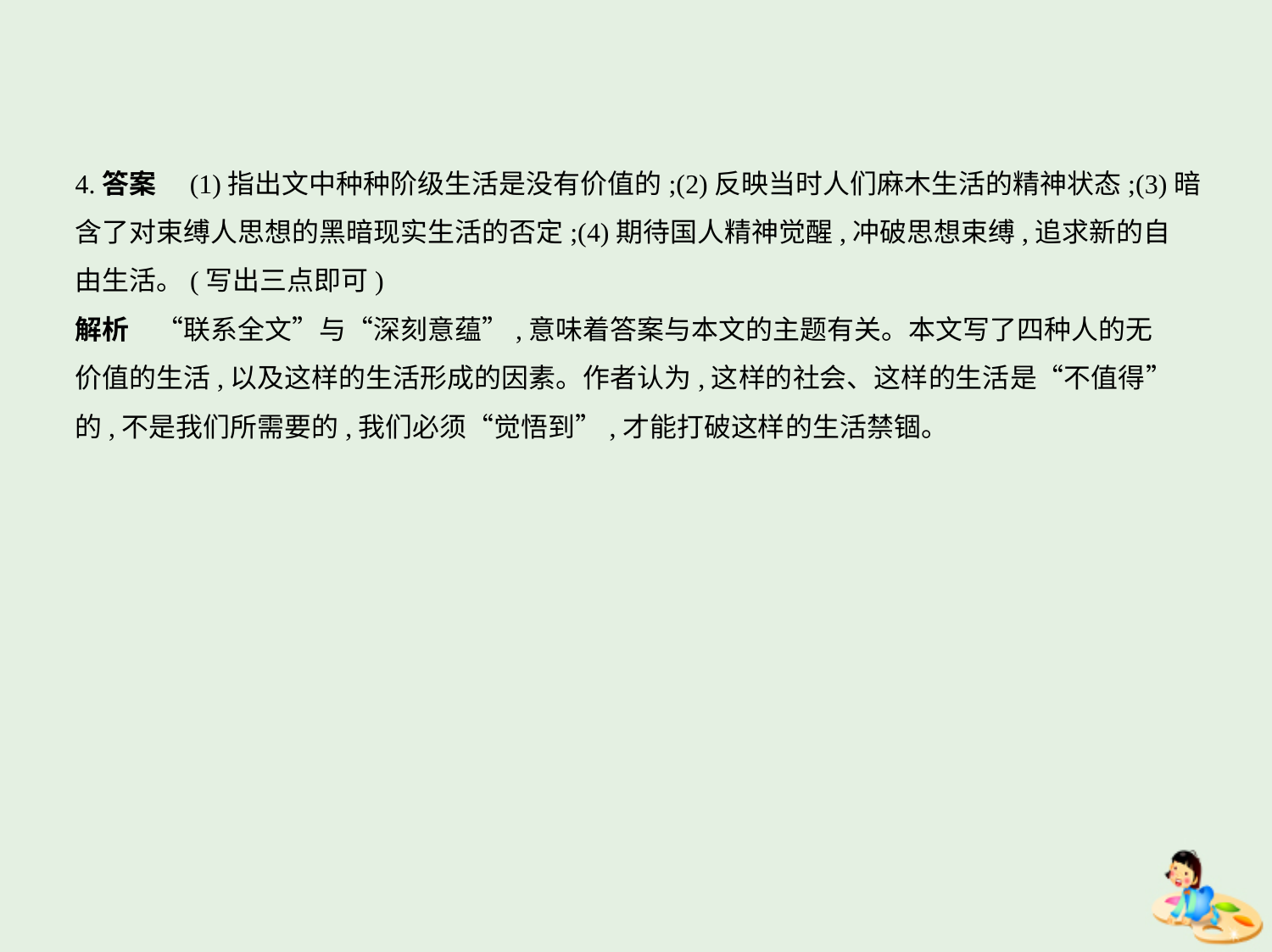

4.答案　(1)指出文中种种阶级生活是没有价值的;(2)反映当时人们麻木生活的精神状态;(3)暗
含了对束缚人思想的黑暗现实生活的否定;(4)期待国人精神觉醒,冲破思想束缚,追求新的自
由生活。(写出三点即可)
解析　“联系全文”与“深刻意蕴”,意味着答案与本文的主题有关。本文写了四种人的无
价值的生活,以及这样的生活形成的因素。作者认为,这样的社会、这样的生活是“不值得”
的,不是我们所需要的,我们必须“觉悟到”,才能打破这样的生活禁锢。